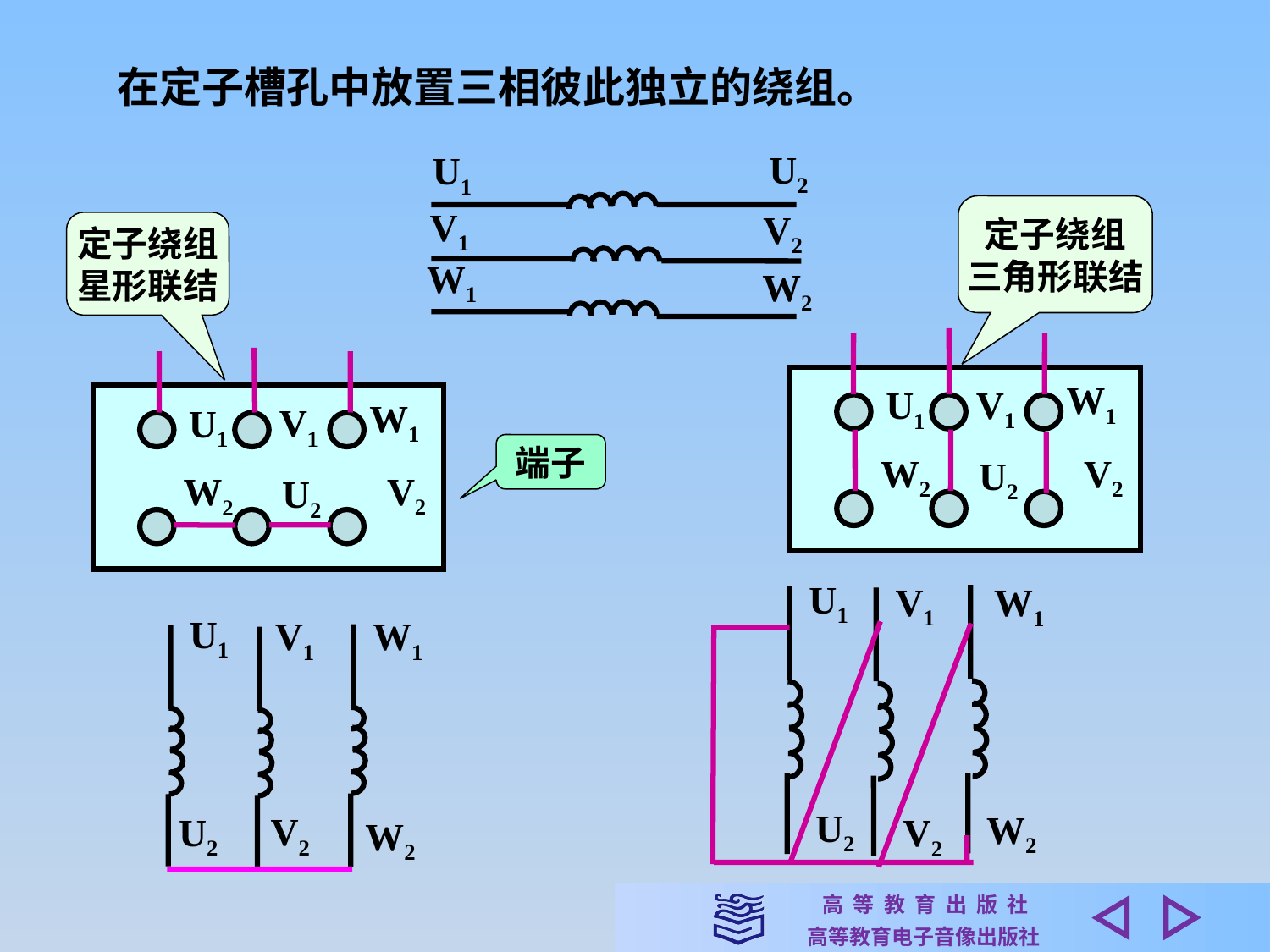

在定子槽孔中放置三相彼此独立的绕组。
U2
U1

定子绕组
三角形联结
V1
V2

定子绕组
星形联结

W1

W2

W1
V1
U1

V2
W2
U2

W1
V1
U1

V2
W2
U2

端子

U1
V1
W1

U2
W2
V2

U1
V1
W1

V2
U2
W2